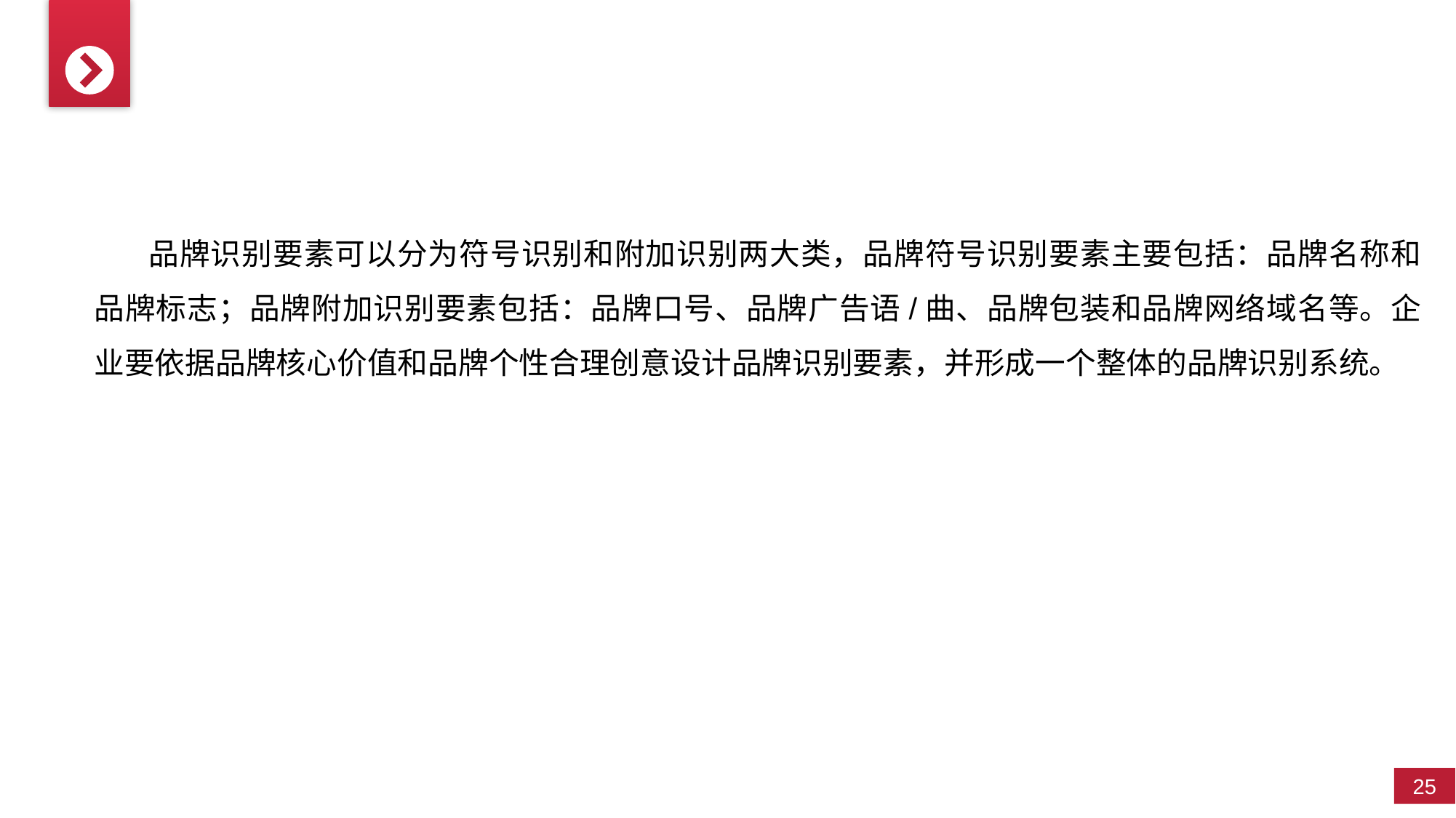

品牌识别要素可以分为符号识别和附加识别两大类，品牌符号识别要素主要包括：品牌名称和品牌标志；品牌附加识别要素包括：品牌口号、品牌广告语/曲、品牌包装和品牌网络域名等。企业要依据品牌核心价值和品牌个性合理创意设计品牌识别要素，并形成一个整体的品牌识别系统。